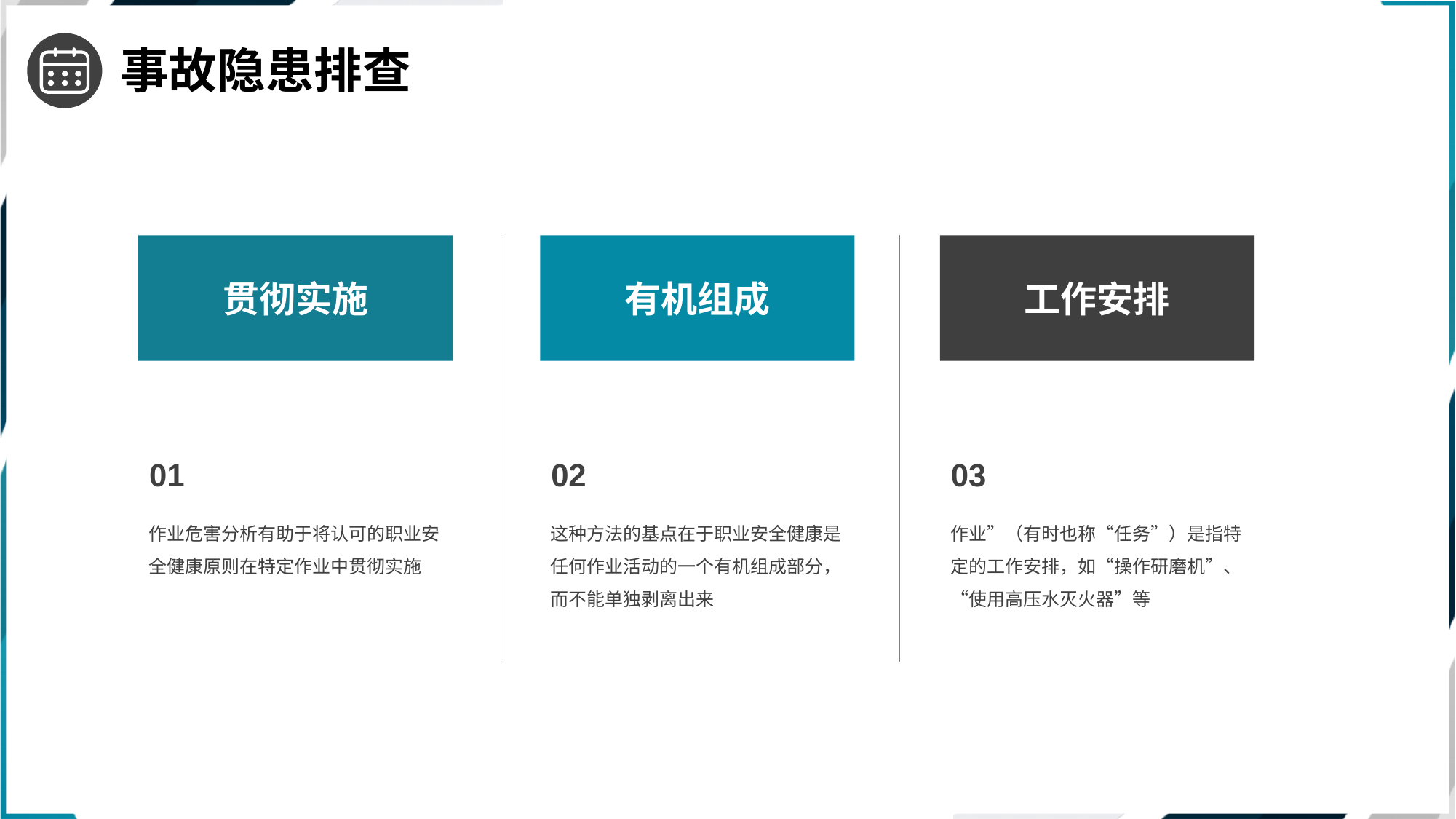

事故隐患排查
贯彻实施
有机组成
工作安排
01
02
03
作业危害分析有助于将认可的职业安全健康原则在特定作业中贯彻实施
这种方法的基点在于职业安全健康是任何作业活动的一个有机组成部分，而不能单独剥离出来
作业”（有时也称“任务”）是指特定的工作安排，如“操作研磨机”、“使用高压水灭火器”等